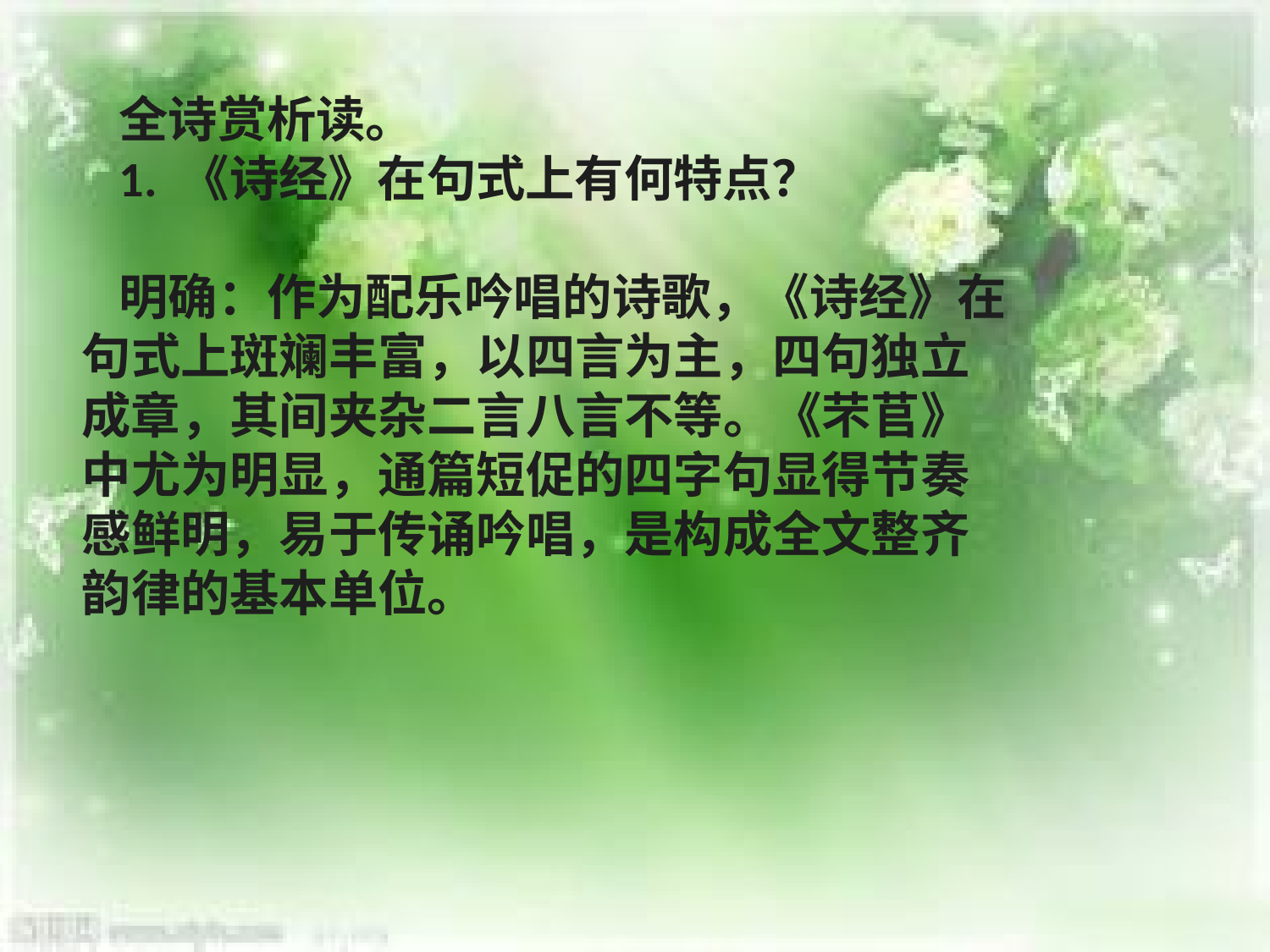

全诗赏析读。
1. 《诗经》在句式上有何特点？

明确：作为配乐吟唱的诗歌，《诗经》在句式上斑斓丰富，以四言为主，四句独立成章，其间夹杂二言八言不等。《芣苢》中尤为明显，通篇短促的四字句显得节奏感鲜明，易于传诵吟唱，是构成全文整齐韵律的基本单位。